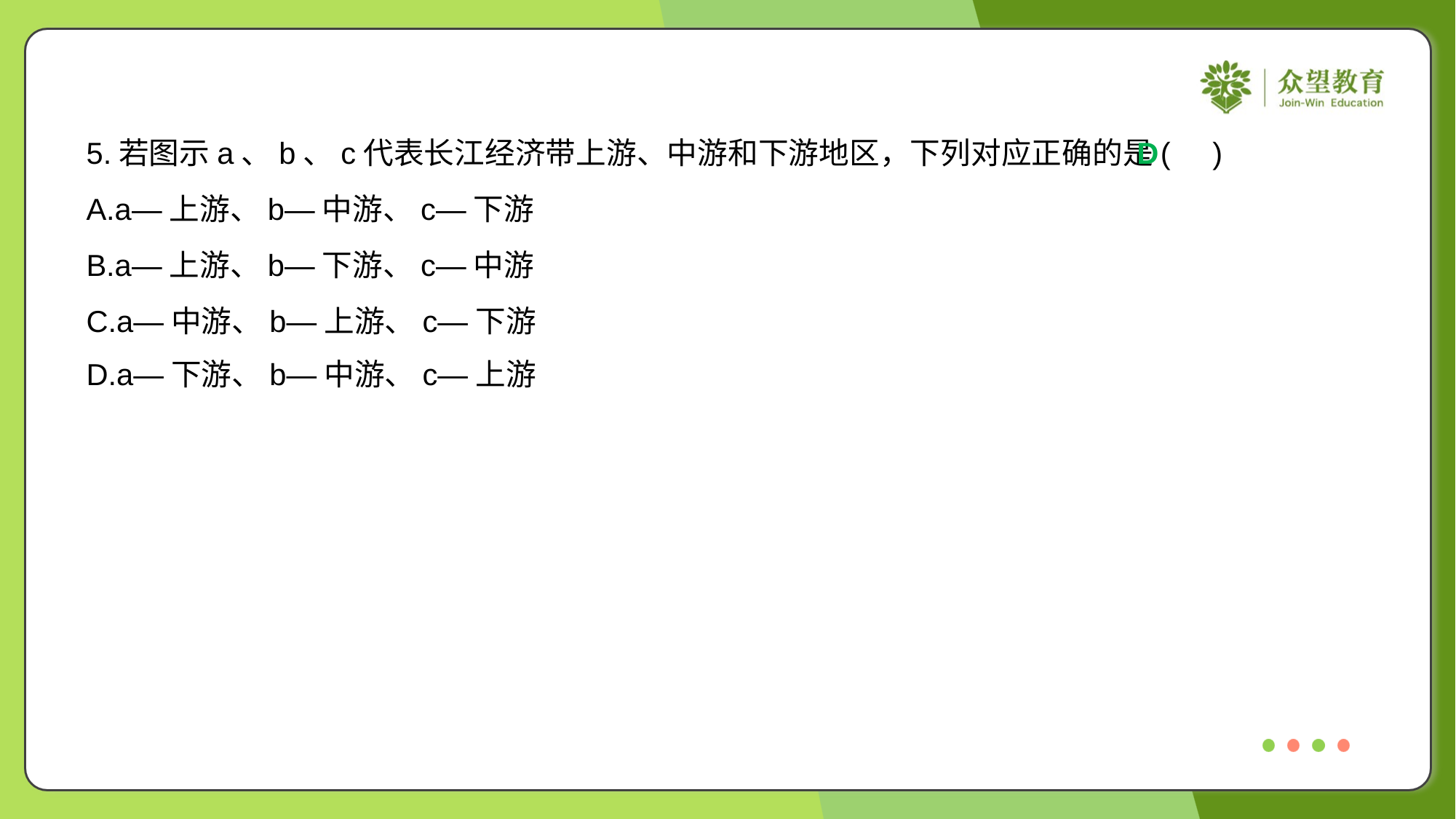

5.若图示a、b、c代表长江经济带上游、中游和下游地区，下列对应正确的是(     )
D
A.a—上游、b—中游、c—下游
B.a—上游、b—下游、c—中游
C.a—中游、b—上游、c—下游
D.a—下游、b—中游、c—上游